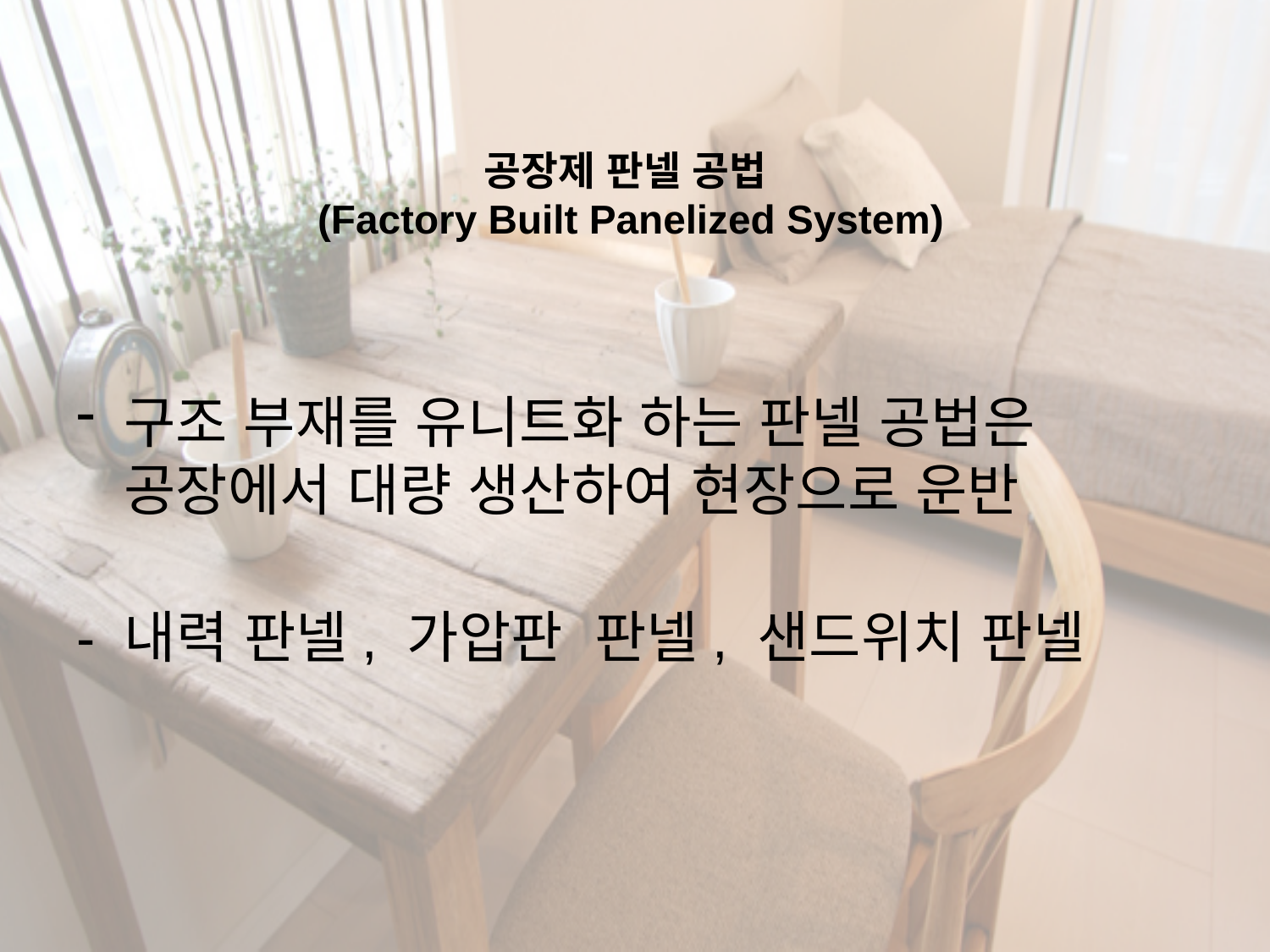

# 공장제 판넬 공법 (Factory Built Panelized System)

구조 부재를 유니트화 하는 판넬 공법은 공장에서 대량 생산하여 현장으로 운반
- 내력 판넬, 가압판  판넬, 샌드위치 판넬